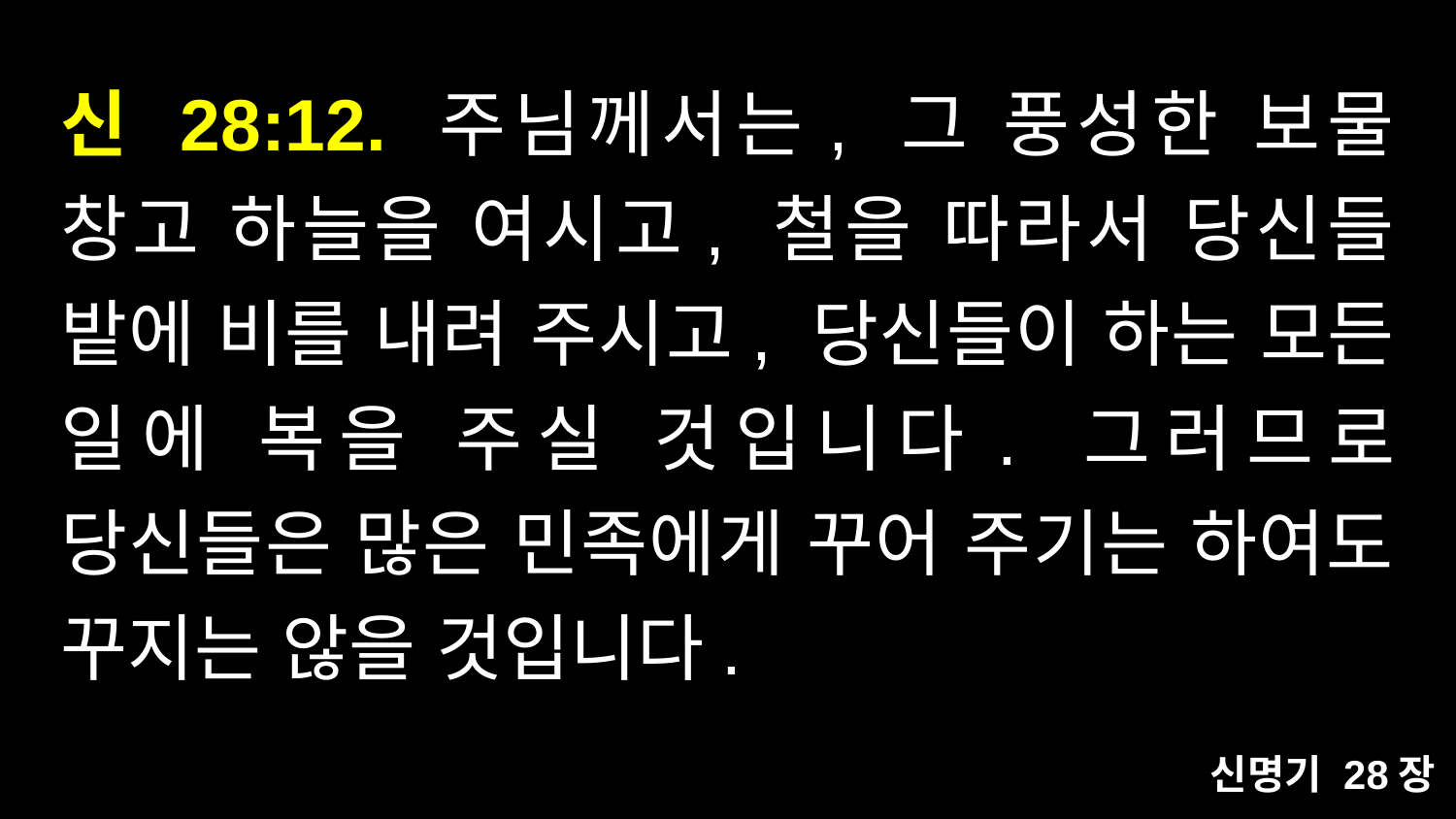

# 신 28:12. 주님께서는, 그 풍성한 보물 창고 하늘을 여시고, 철을 따라서 당신들 밭에 비를 내려 주시고, 당신들이 하는 모든 일에 복을 주실 것입니다. 그러므로 당신들은 많은 민족에게 꾸어 주기는 하여도 꾸지는 않을 것입니다.
신명기 28장